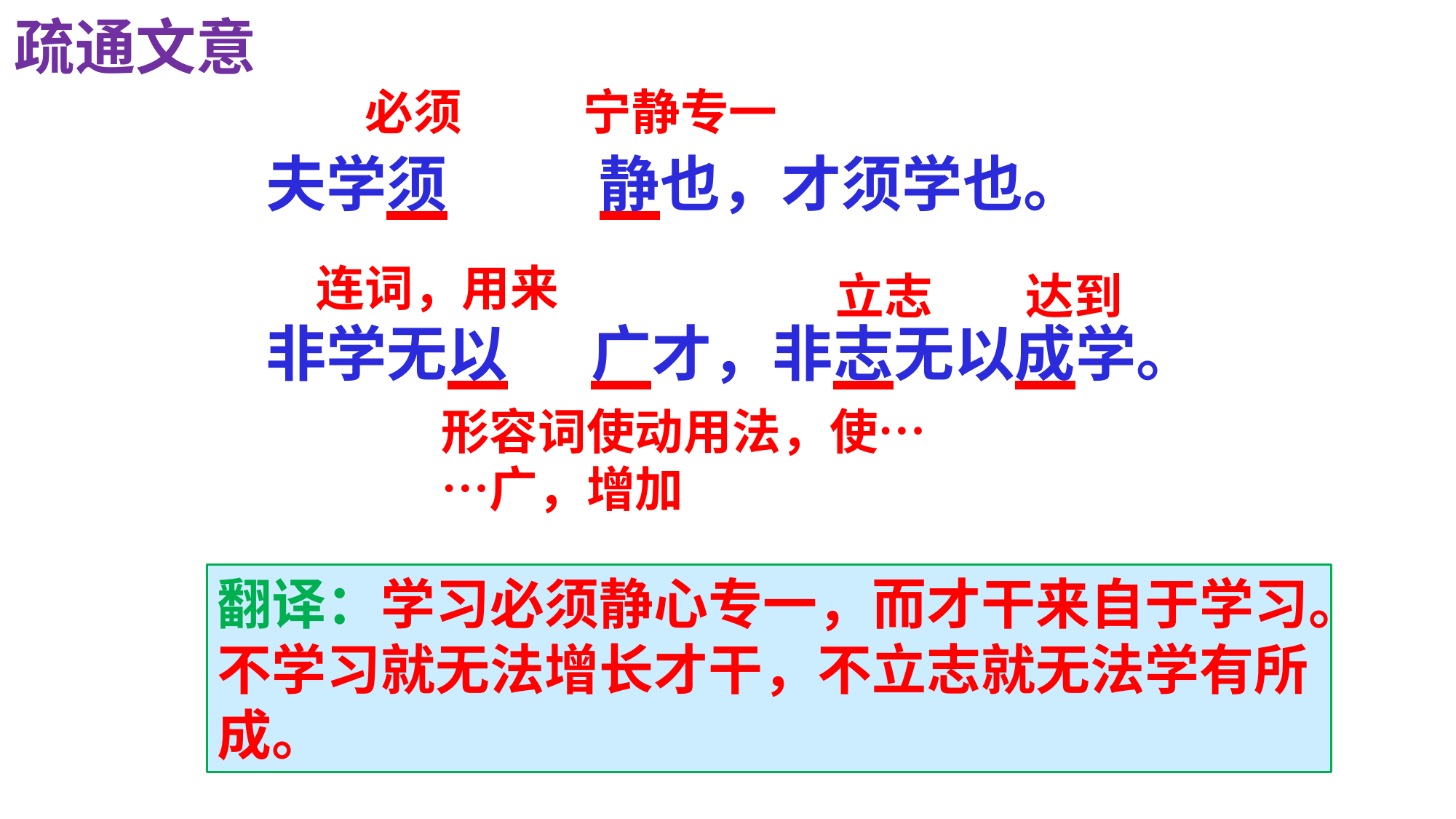

疏通文意
必须
宁静专一
夫学须           静也，才须学也。

非学无以      广才，非志无以成学。
连词，用来
立志
达到
形容词使动用法，使… …广，增加
翻译：学习必须静心专一，而才干来自于学习。不学习就无法增长才干，不立志就无法学有所成。